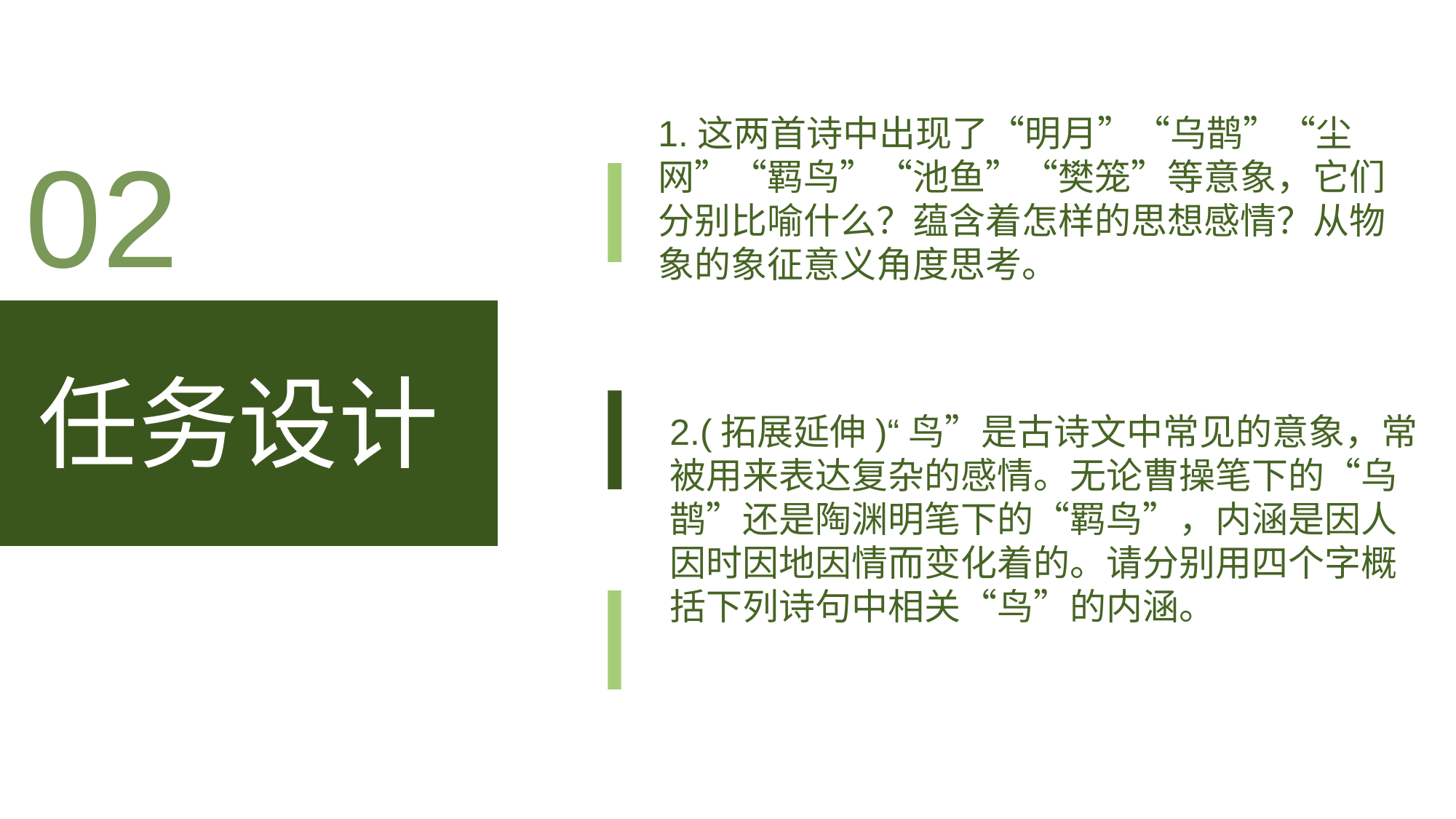

1.这两首诗中出现了“明月”“乌鹊”“尘网”“羁鸟”“池鱼”“樊笼”等意象，它们分别比喻什么？蕴含着怎样的思想感情？从物象的象征意义角度思考。
02

任务设计

2.(拓展延伸)“鸟”是古诗文中常见的意象，常被用来表达复杂的感情。无论曹操笔下的“乌鹊”还是陶渊明笔下的“羁鸟”，内涵是因人因时因地因情而变化着的。请分别用四个字概括下列诗句中相关“鸟”的内涵。